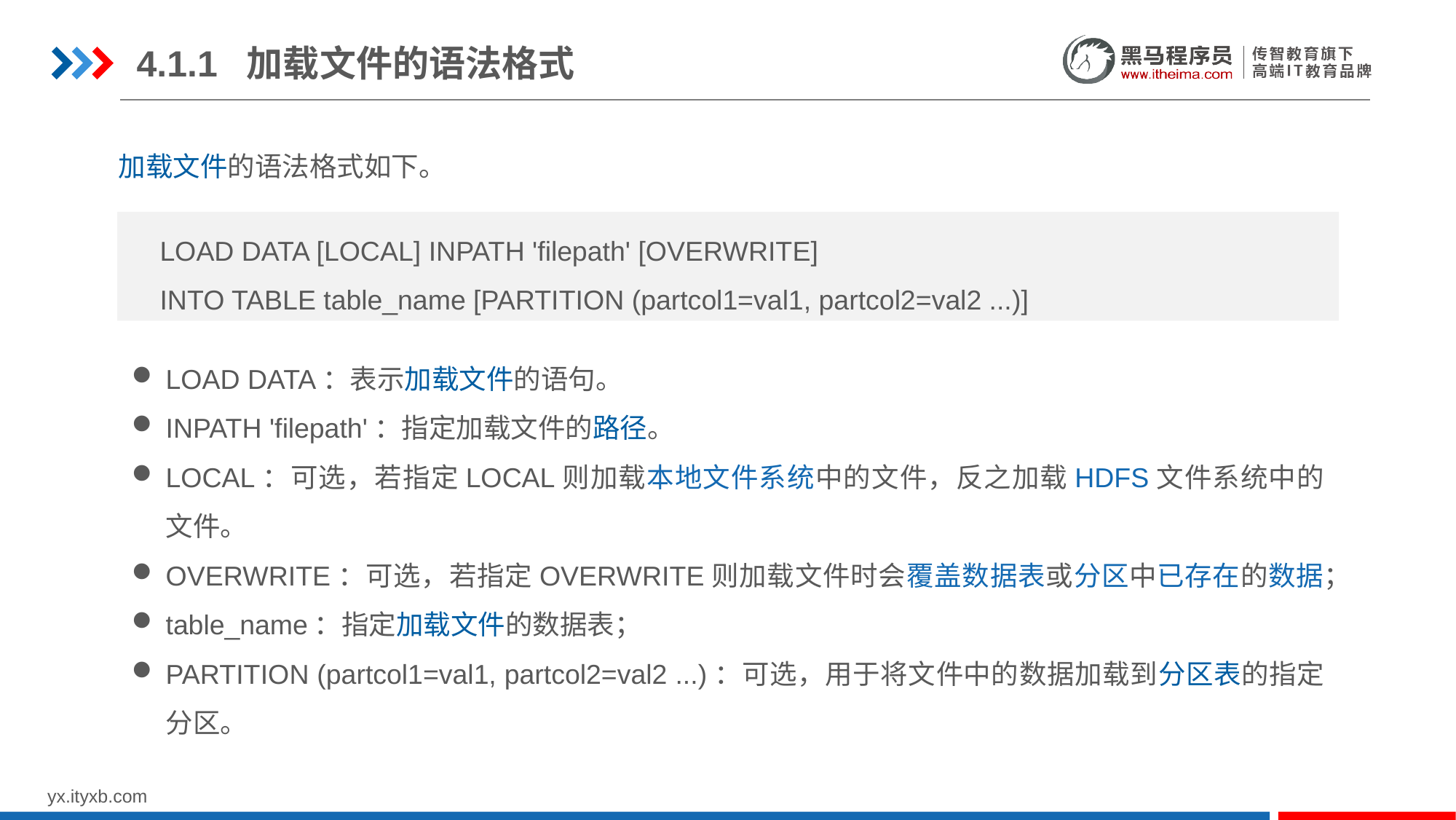

4.1.1  加载文件的语法格式
加载文件的语法格式如下。
LOAD DATA [LOCAL] INPATH 'filepath' [OVERWRITE]
INTO TABLE table_name [PARTITION (partcol1=val1, partcol2=val2 ...)]
LOAD DATA：表示加载文件的语句。
INPATH 'filepath'：指定加载文件的路径。
LOCAL：可选，若指定LOCAL则加载本地文件系统中的文件，反之加载HDFS文件系统中的文件。
OVERWRITE：可选，若指定OVERWRITE则加载文件时会覆盖数据表或分区中已存在的数据；
table_name：指定加载文件的数据表；
PARTITION (partcol1=val1, partcol2=val2 ...)：可选，用于将文件中的数据加载到分区表的指定分区。